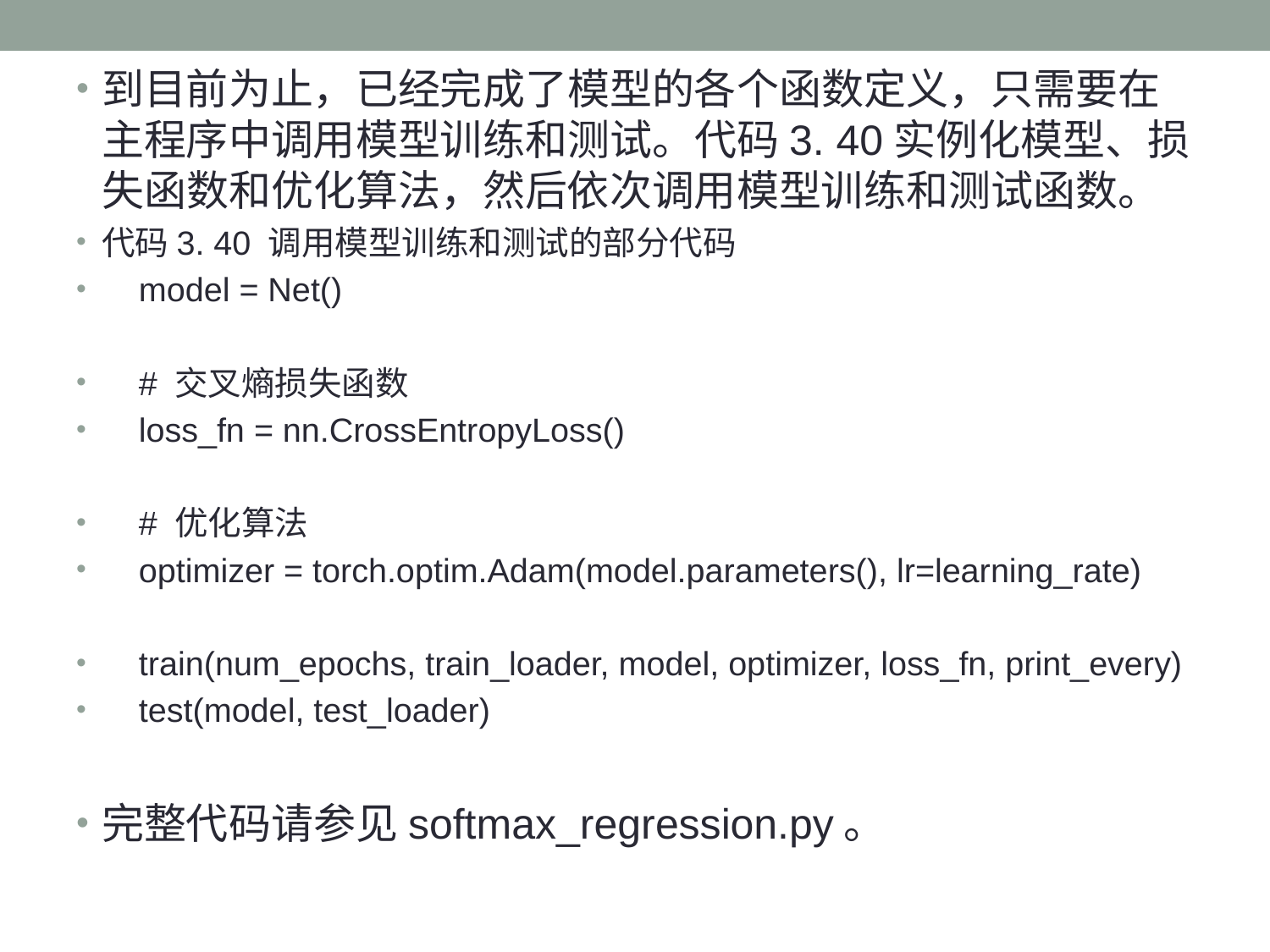

到目前为止，已经完成了模型的各个函数定义，只需要在主程序中调用模型训练和测试。代码3. 40实例化模型、损失函数和优化算法，然后依次调用模型训练和测试函数。
代码3. 40 调用模型训练和测试的部分代码
    model = Net()

    # 交叉熵损失函数
    loss_fn = nn.CrossEntropyLoss()

    # 优化算法
    optimizer = torch.optim.Adam(model.parameters(), lr=learning_rate)

    train(num_epochs, train_loader, model, optimizer, loss_fn, print_every)
    test(model, test_loader)

完整代码请参见softmax_regression.py。